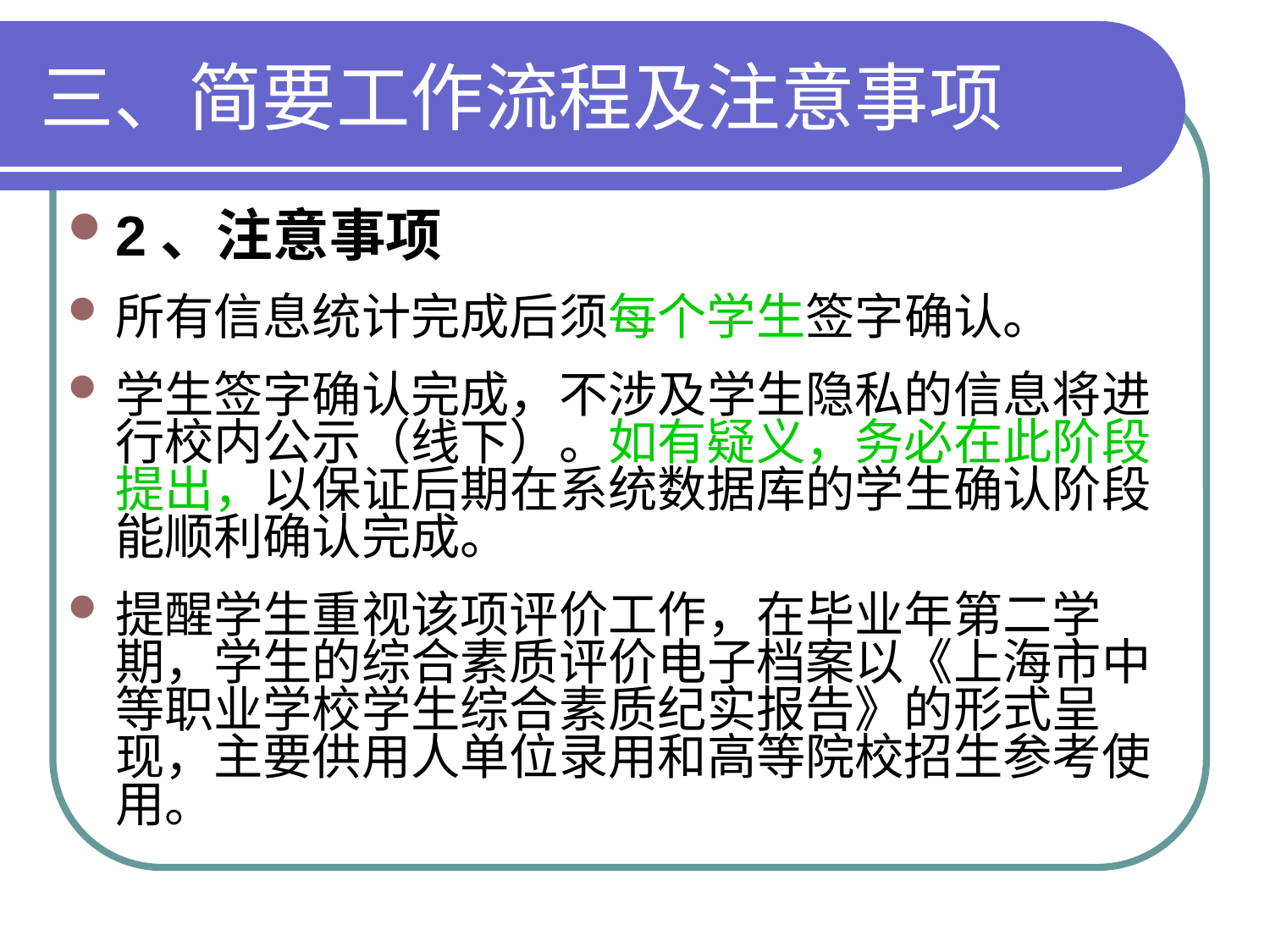

# 三、简要工作流程及注意事项
2、注意事项

所有信息统计完成后须每个学生签字确认。

学生签字确认完成，不涉及学生隐私的信息将进行校内公示（线下）。如有疑义，务必在此阶段提出，以保证后期在系统数据库的学生确认阶段能顺利确认完成。

提醒学生重视该项评价工作，在毕业年第二学期，学生的综合素质评价电子档案以《上海市中等职业学校学生综合素质纪实报告》的形式呈现，主要供用人单位录用和高等院校招生参考使用。